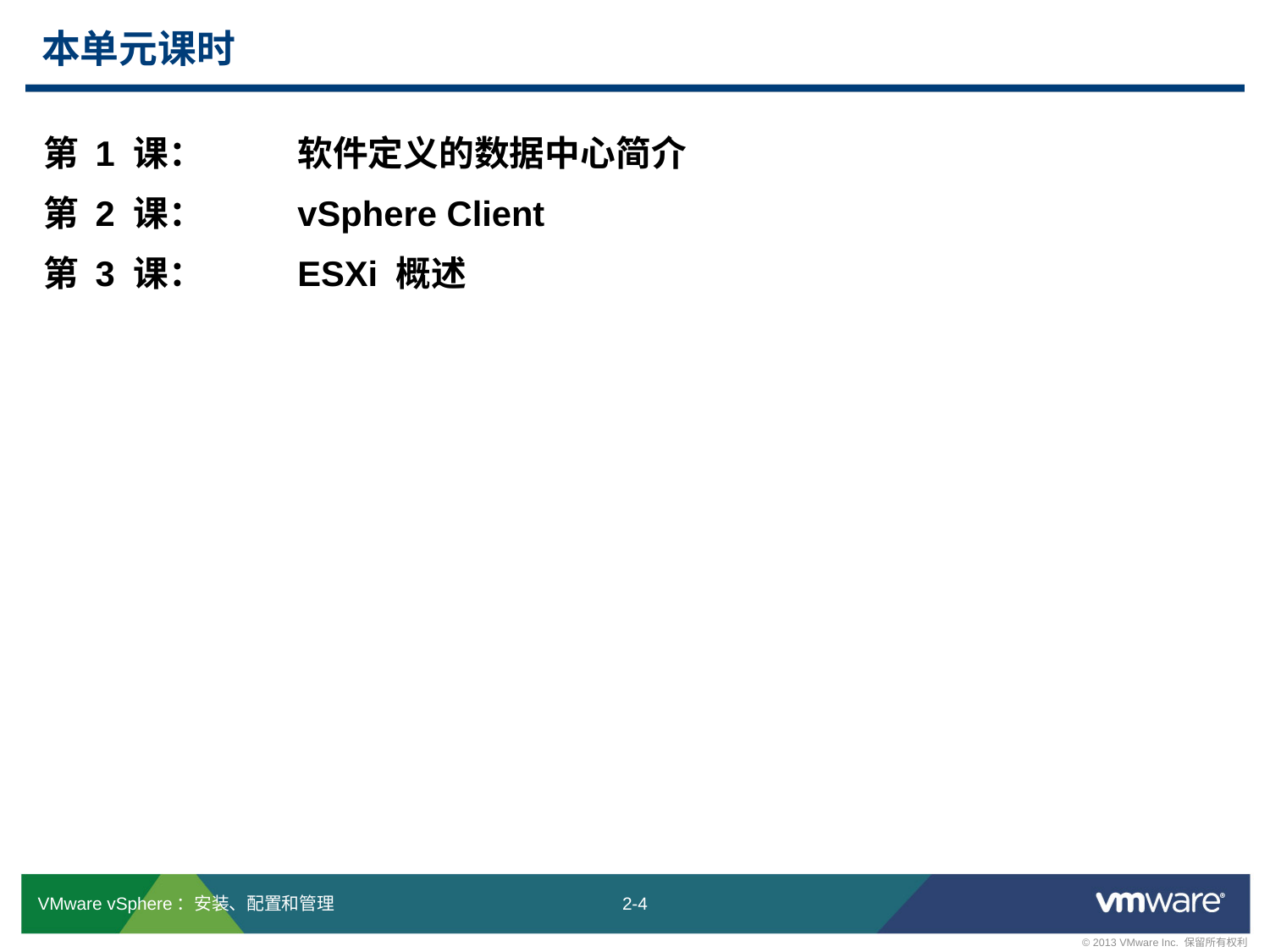

# 本单元课时
第 1 课：	软件定义的数据中心简介
第 2 课：	vSphere Client
第 3 课：	ESXi 概述